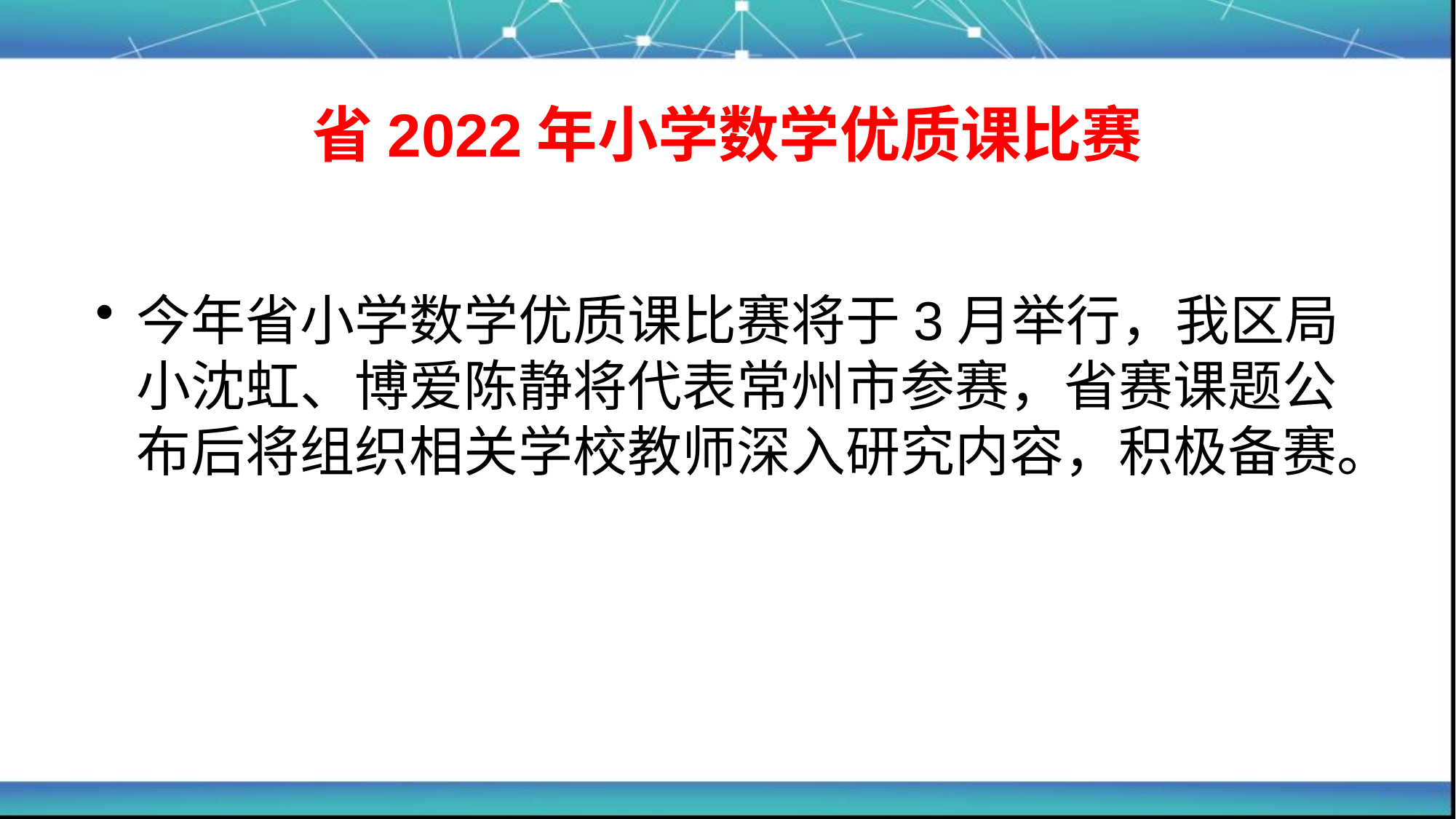

# 省2022年小学数学优质课比赛
今年省小学数学优质课比赛将于3月举行，我区局小沈虹、博爱陈静将代表常州市参赛，省赛课题公布后将组织相关学校教师深入研究内容，积极备赛。